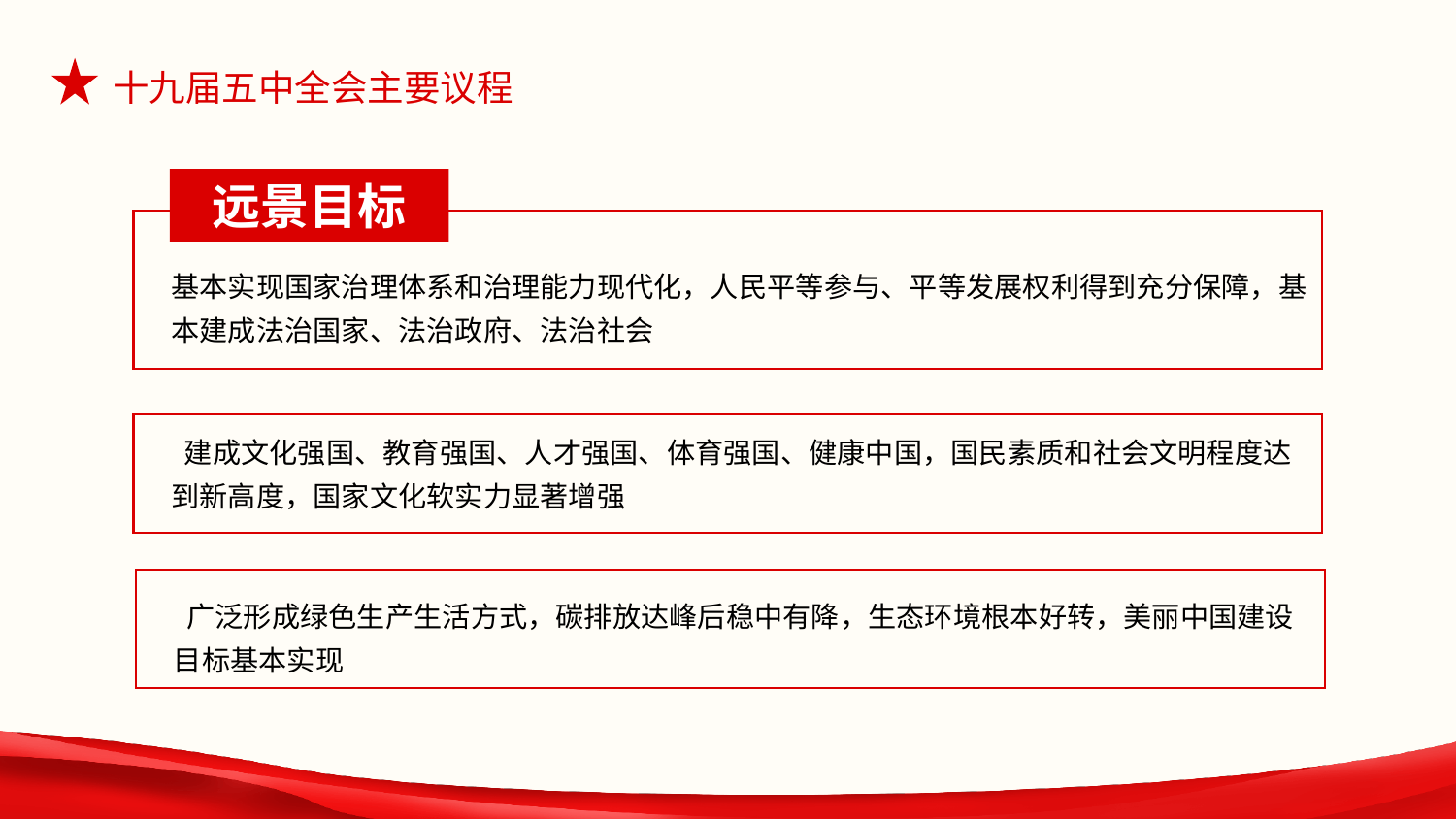

远景目标

基本实现国家治理体系和治理能力现代化，人民平等参与、平等发展权利得到充分保障，基本建成法治国家、法治政府、法治社会

 建成文化强国、教育强国、人才强国、体育强国、健康中国，国民素质和社会文明程度达到新高度，国家文化软实力显著增强

 广泛形成绿色生产生活方式，碳排放达峰后稳中有降，生态环境根本好转，美丽中国建设目标基本实现